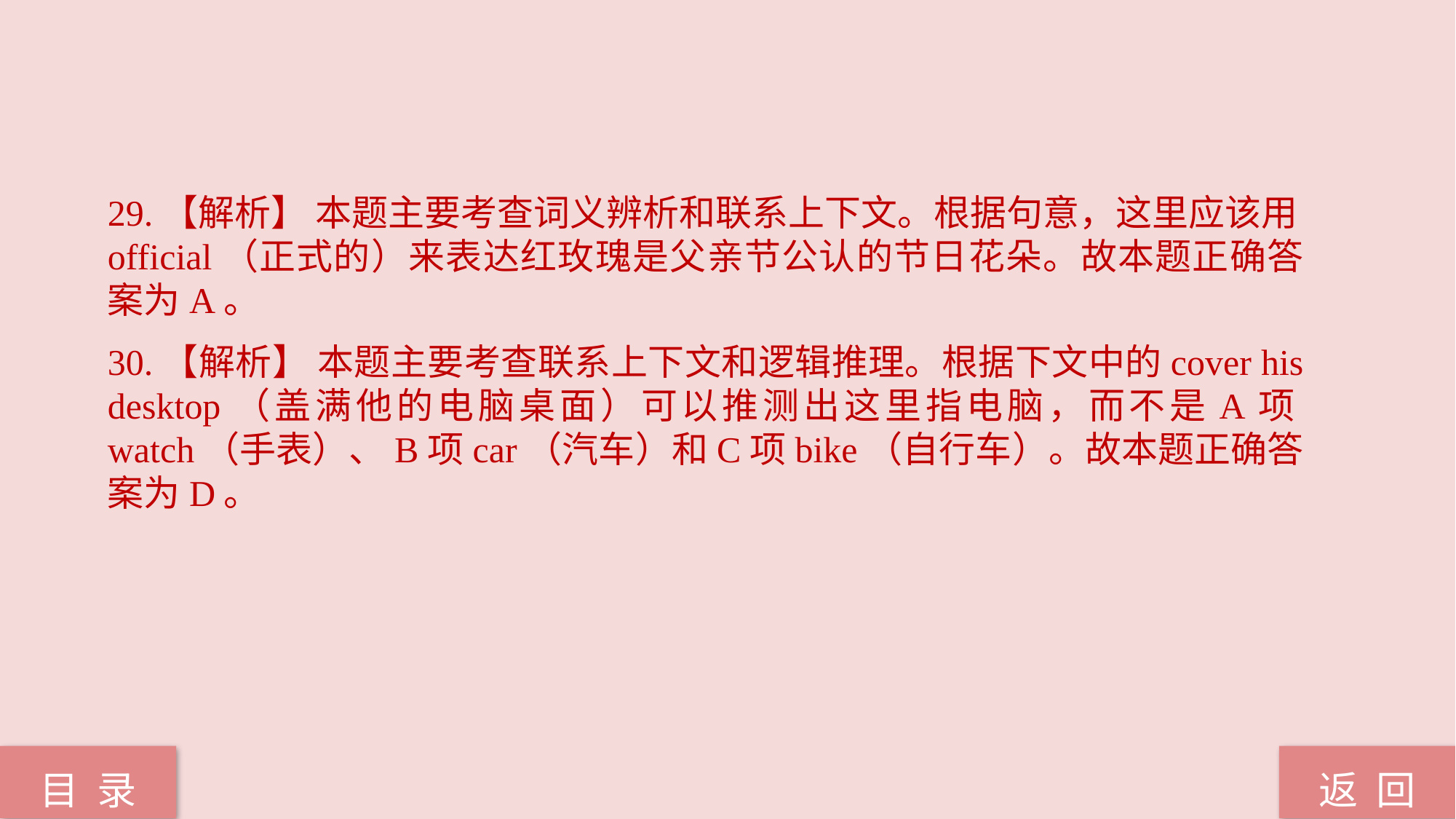

29.【解析】 本题主要考查词义辨析和联系上下文。根据句意，这里应该用official（正式的）来表达红玫瑰是父亲节公认的节日花朵。故本题正确答案为A。
30.【解析】 本题主要考查联系上下文和逻辑推理。根据下文中的cover his desktop（盖满他的电脑桌面）可以推测出这里指电脑，而不是A项watch（手表）、B项car（汽车）和C项bike（自行车）。故本题正确答案为D。
返  回